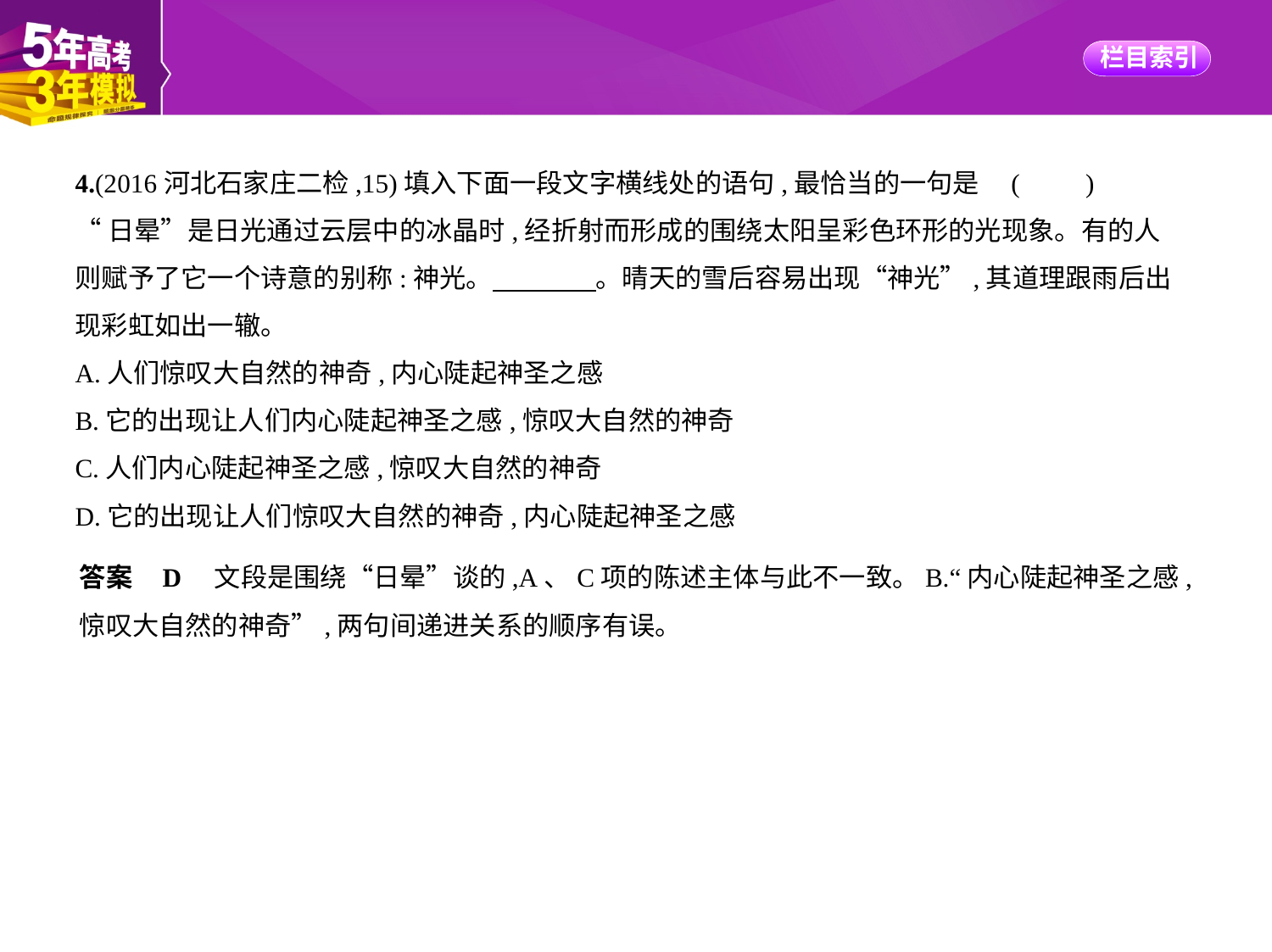

4.(2016河北石家庄二检,15)填入下面一段文字横线处的语句,最恰当的一句是 (　　)
“日晕”是日光通过云层中的冰晶时,经折射而形成的围绕太阳呈彩色环形的光现象。有的人
则赋予了它一个诗意的别称:神光。　　　    。晴天的雪后容易出现“神光”,其道理跟雨后出
现彩虹如出一辙。
A.人们惊叹大自然的神奇,内心陡起神圣之感
B.它的出现让人们内心陡起神圣之感,惊叹大自然的神奇
C.人们内心陡起神圣之感,惊叹大自然的神奇
D.它的出现让人们惊叹大自然的神奇,内心陡起神圣之感
答案    D　文段是围绕“日晕”谈的,A、C项的陈述主体与此不一致。B.“内心陡起神圣之感,
惊叹大自然的神奇”,两句间递进关系的顺序有误。